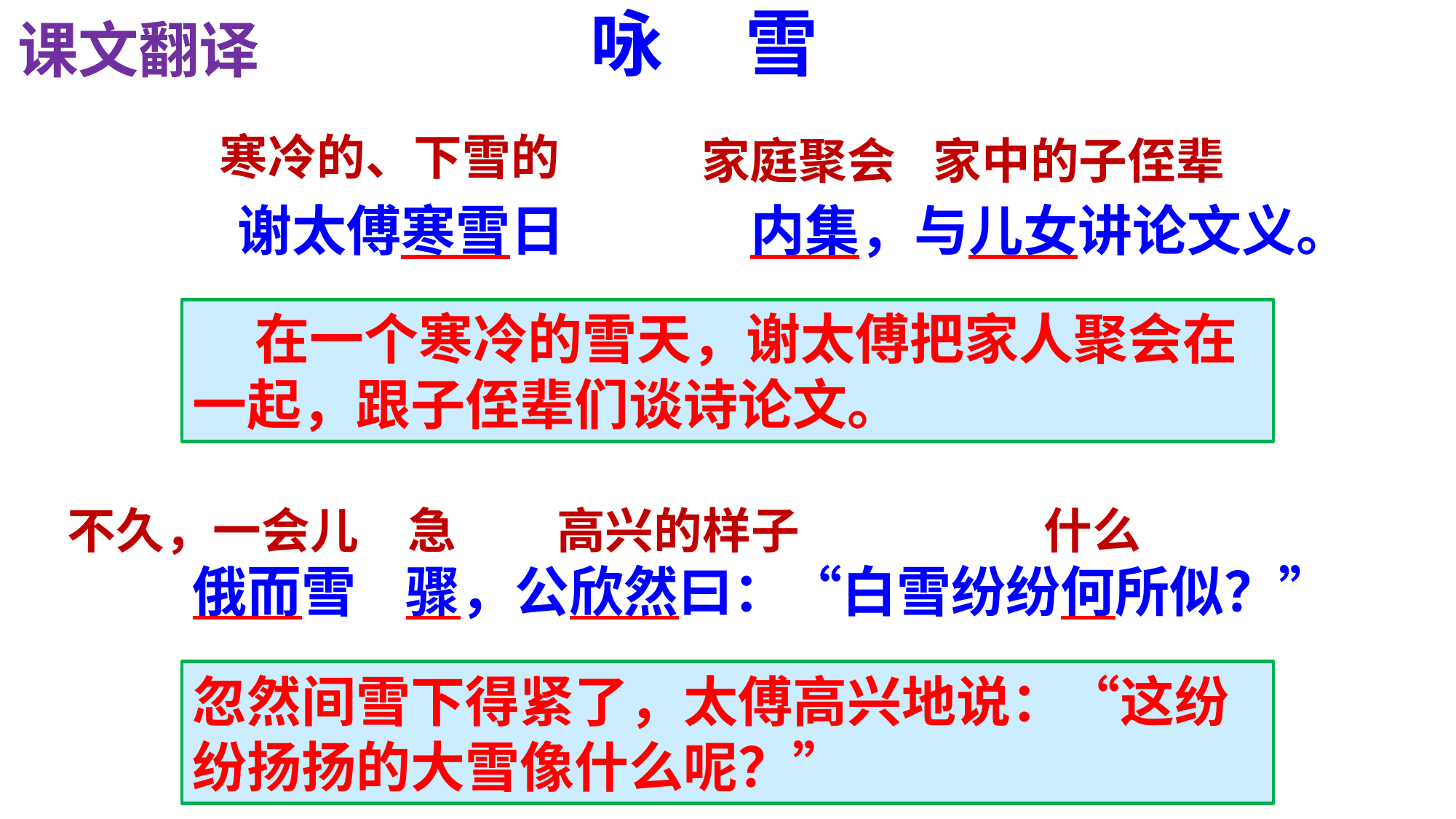

咏     雪
课文翻译
寒冷的、下雪的
家庭聚会
家中的子侄辈
      谢太傅寒雪日               内集，与儿女讲论文义。
    在一个寒冷的雪天，谢太傅把家人聚会在一起，跟子侄辈们谈诗论文。
不久，一会儿
急
高兴的样子
什么
俄而雪    骤，公欣然曰：“白雪纷纷何所似？”
忽然间雪下得紧了，太傅高兴地说：“这纷纷扬扬的大雪像什么呢？”